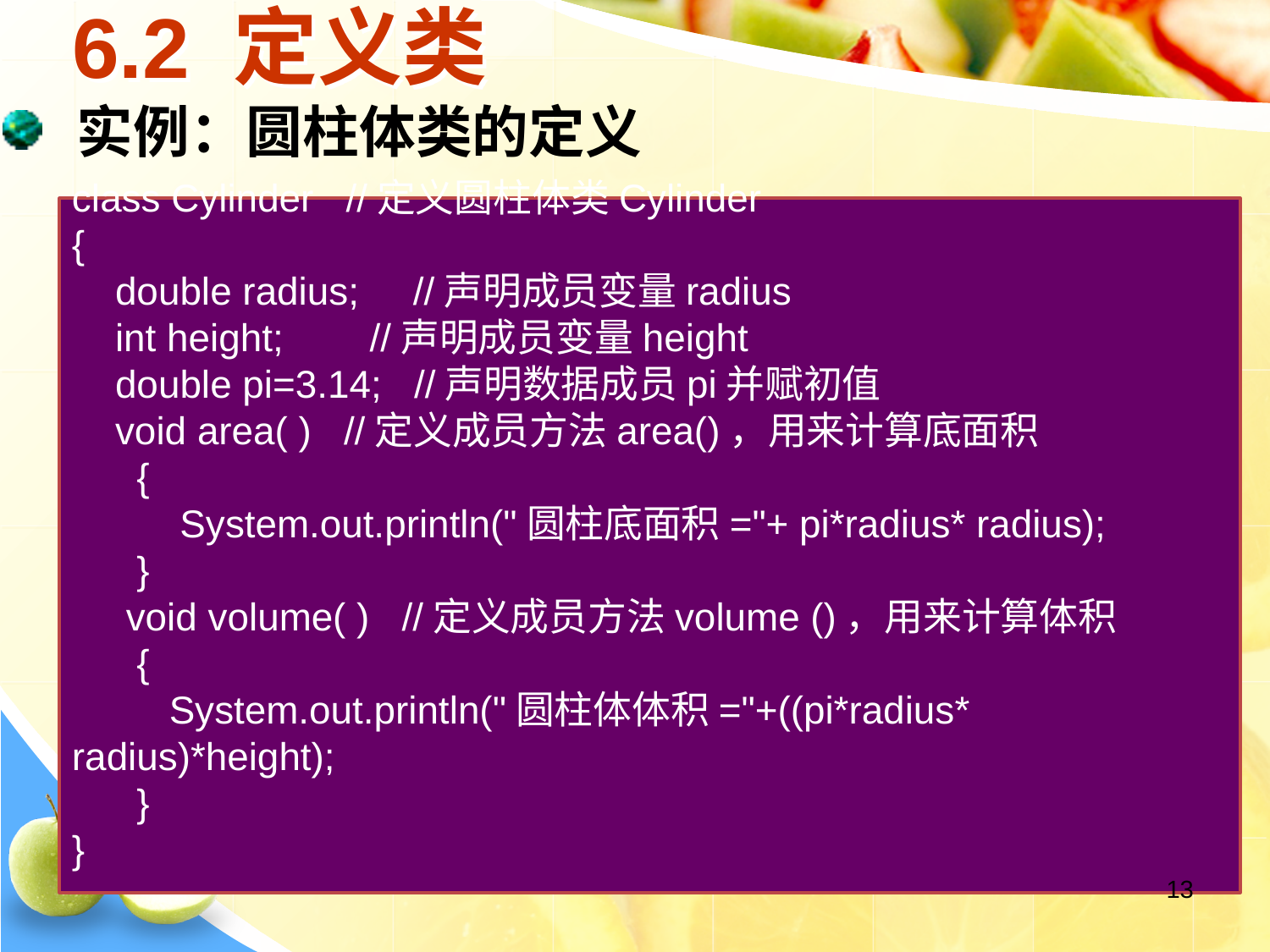

# 6.2 定义类
 实例：圆柱体类的定义

class Cylinder   //定义圆柱体类Cylinder
{
    double radius;     //声明成员变量radius
    int height;        //声明成员变量height
    double pi=3.14;   //声明数据成员pi并赋初值
    void area( )   //定义成员方法area()，用来计算底面积
      {
          System.out.println("圆柱底面积="+ pi*radius* radius);
      }
     void volume( )   //定义成员方法volume ()，用来计算体积
      {
         System.out.println("圆柱体体积="+((pi*radius* radius)*height);
      }
}

13